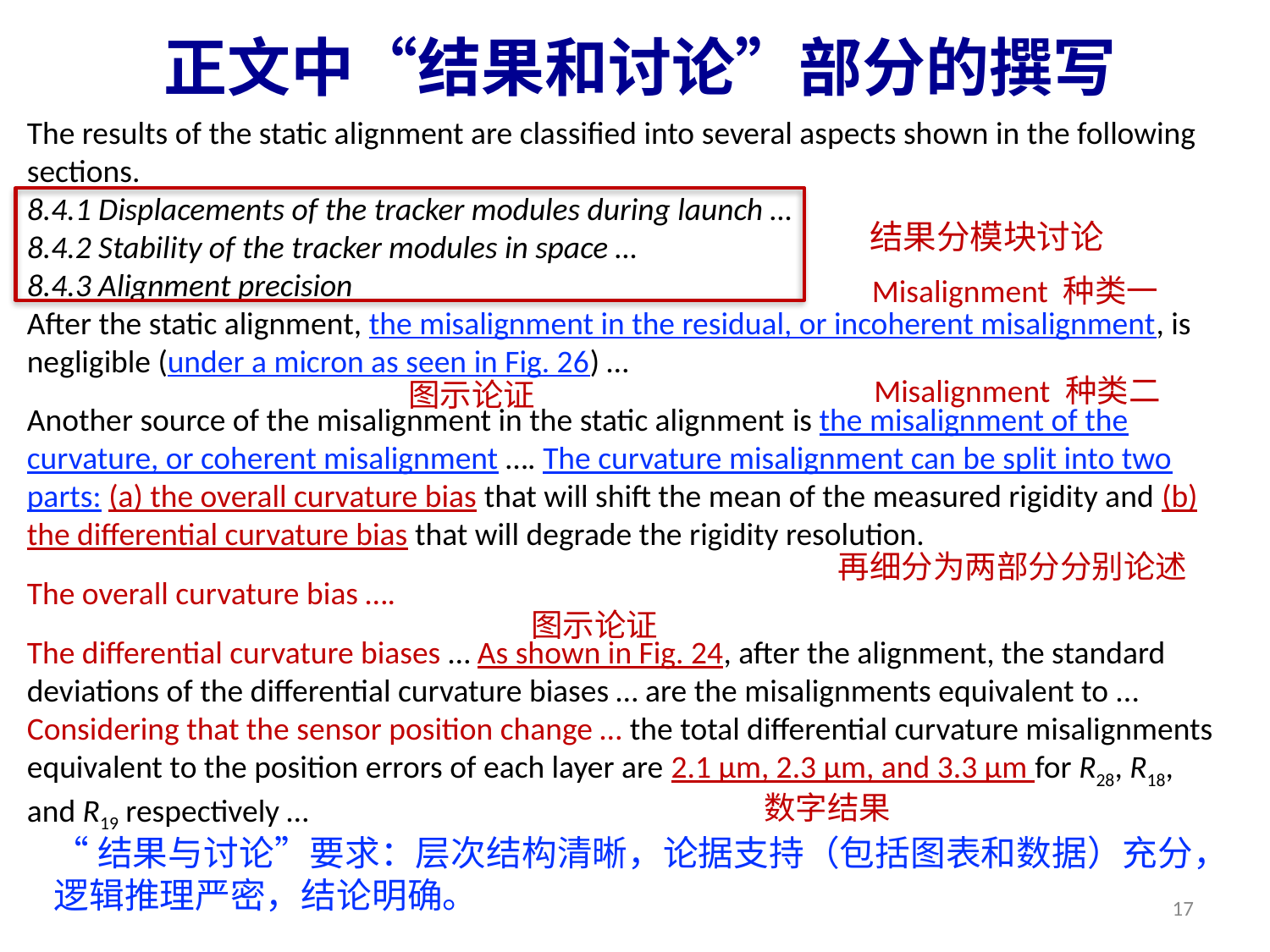

正文中“结果和讨论”部分的撰写
The results of the static alignment are classified into several aspects shown in the following sections.
8.4.1 Displacements of the tracker modules during launch …
8.4.2 Stability of the tracker modules in space …
8.4.3 Alignment precision
After the static alignment, the misalignment in the residual, or incoherent misalignment, is negligible (under a micron as seen in Fig. 26) …

Another source of the misalignment in the static alignment is the misalignment of the curvature, or coherent misalignment …. The curvature misalignment can be split into two parts: (a) the overall curvature bias that will shift the mean of the measured rigidity and (b) the differential curvature bias that will degrade the rigidity resolution.

The overall curvature bias ….

The differential curvature biases … As shown in Fig. 24, after the alignment, the standard deviations of the differential curvature biases … are the misalignments equivalent to ... Considering that the sensor position change … the total differential curvature misalignments equivalent to the position errors of each layer are 2.1 µm, 2.3 µm, and 3.3 µm for R28, R18, and R19 respectively …

结果分模块讨论
Misalignment 种类一
Misalignment 种类二
图示论证

再细分为两部分分别论述
图示论证

数字结果
“结果与讨论”要求：层次结构清晰，论据支持（包括图表和数据）充分，逻辑推理严密，结论明确。
17